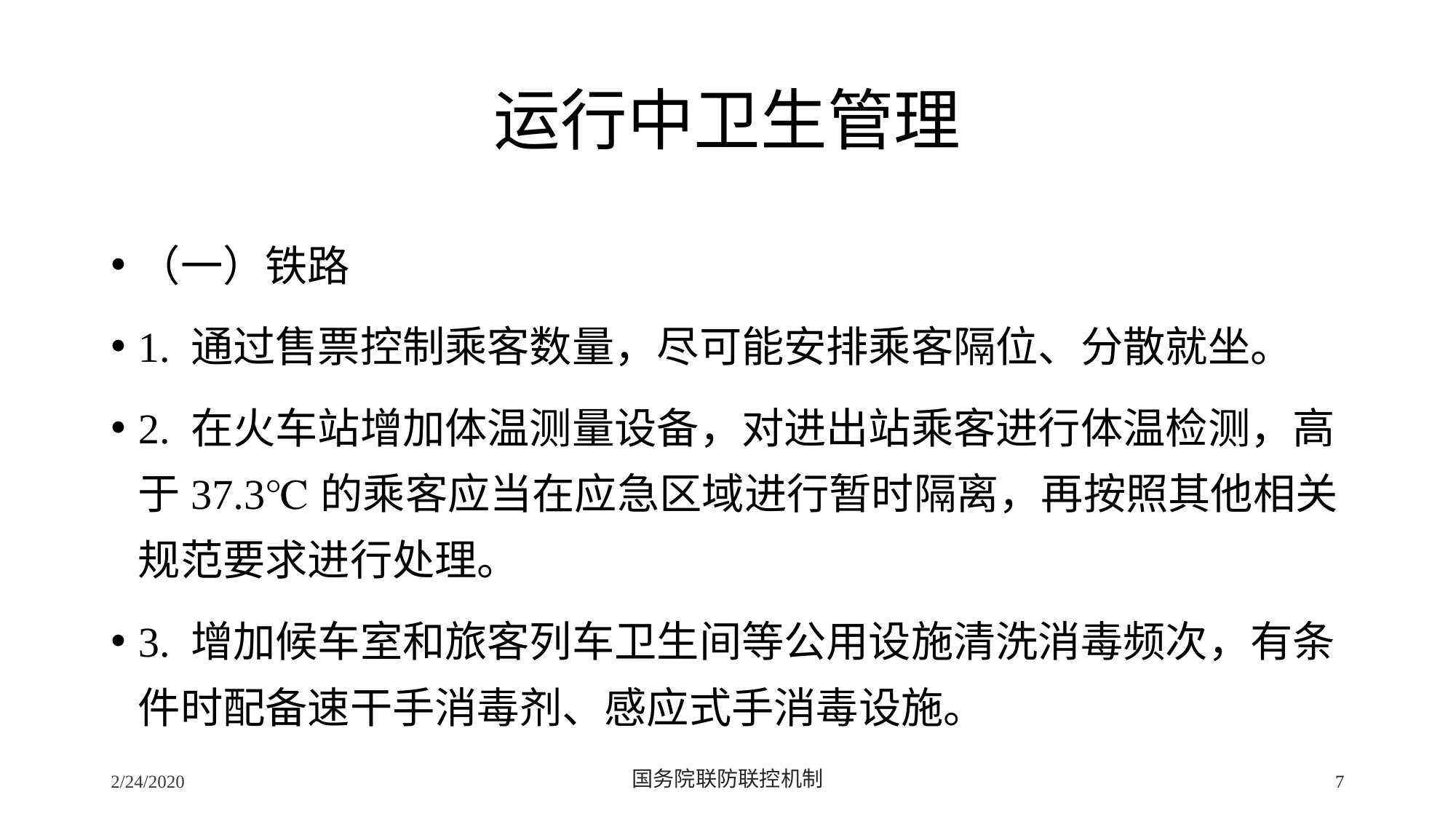

# 运行中卫生管理
（一）铁路
1. 通过售票控制乘客数量，尽可能安排乘客隔位、分散就坐。
2. 在火车站增加体温测量设备，对进出站乘客进行体温检测，高于37.3℃的乘客应当在应急区域进行暂时隔离，再按照其他相关规范要求进行处理。
3. 增加候车室和旅客列车卫生间等公用设施清洗消毒频次，有条件时配备速干手消毒剂、感应式手消毒设施。
2/24/2020
国务院联防联控机制
7